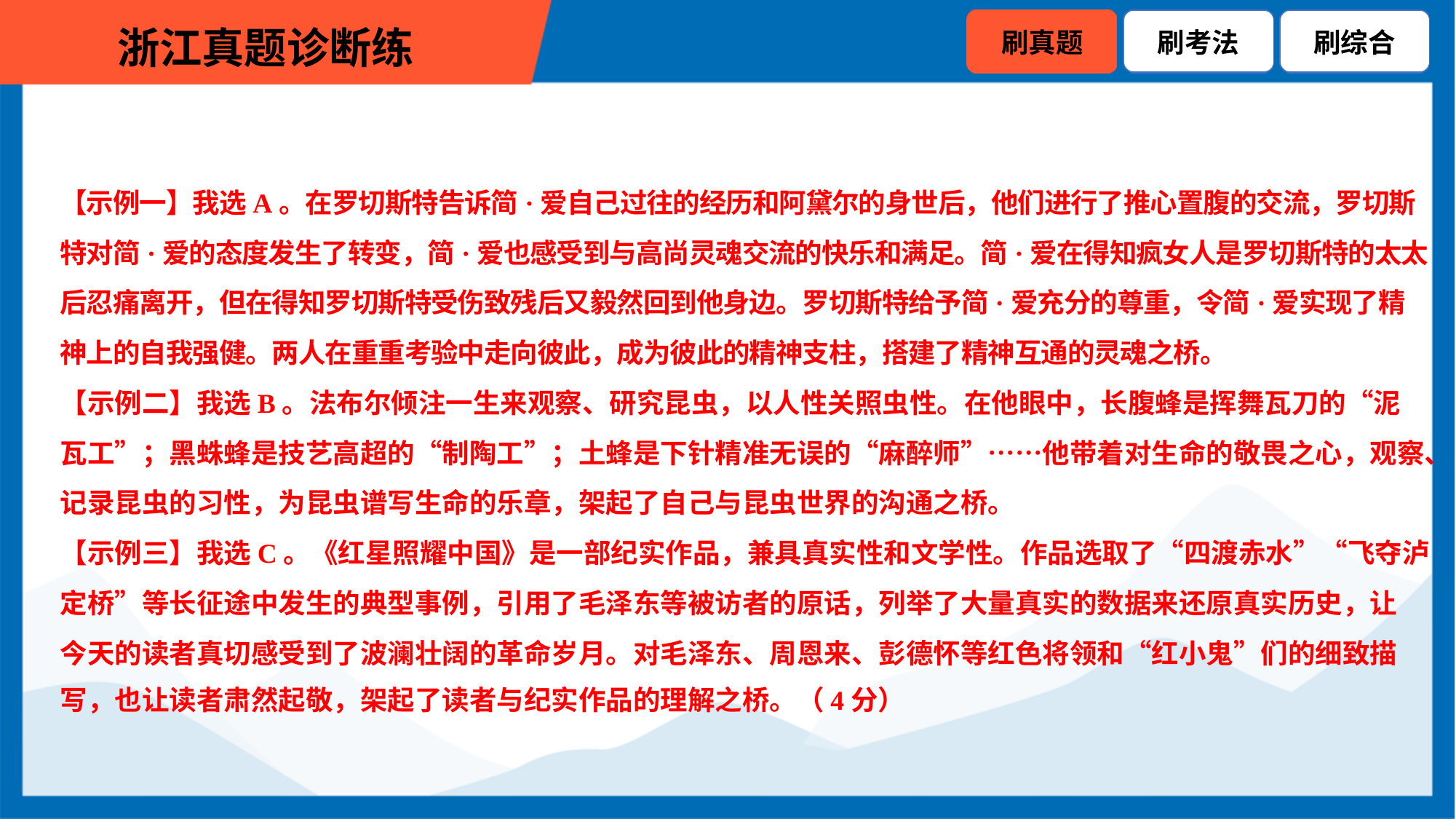

【示例一】我选A。在罗切斯特告诉简·爱自己过往的经历和阿黛尔的身世后，他们进行了推心置腹的交流，罗切斯
特对简·爱的态度发生了转变，简·爱也感受到与高尚灵魂交流的快乐和满足。简·爱在得知疯女人是罗切斯特的太太
后忍痛离开，但在得知罗切斯特受伤致残后又毅然回到他身边。罗切斯特给予简·爱充分的尊重，令简·爱实现了精
神上的自我强健。两人在重重考验中走向彼此，成为彼此的精神支柱，搭建了精神互通的灵魂之桥。
【示例二】我选B。法布尔倾注一生来观察、研究昆虫，以人性关照虫性。在他眼中，长腹蜂是挥舞瓦刀的“泥
瓦工”；黑蛛蜂是技艺高超的“制陶工”；土蜂是下针精准无误的“麻醉师”……他带着对生命的敬畏之心，观察、
记录昆虫的习性，为昆虫谱写生命的乐章，架起了自己与昆虫世界的沟通之桥。
【示例三】我选C。《红星照耀中国》是一部纪实作品，兼具真实性和文学性。作品选取了“四渡赤水”“飞夺泸
定桥”等长征途中发生的典型事例，引用了毛泽东等被访者的原话，列举了大量真实的数据来还原真实历史，让
今天的读者真切感受到了波澜壮阔的革命岁月。对毛泽东、周恩来、彭德怀等红色将领和“红小鬼”们的细致描
写，也让读者肃然起敬，架起了读者与纪实作品的理解之桥。（4分）